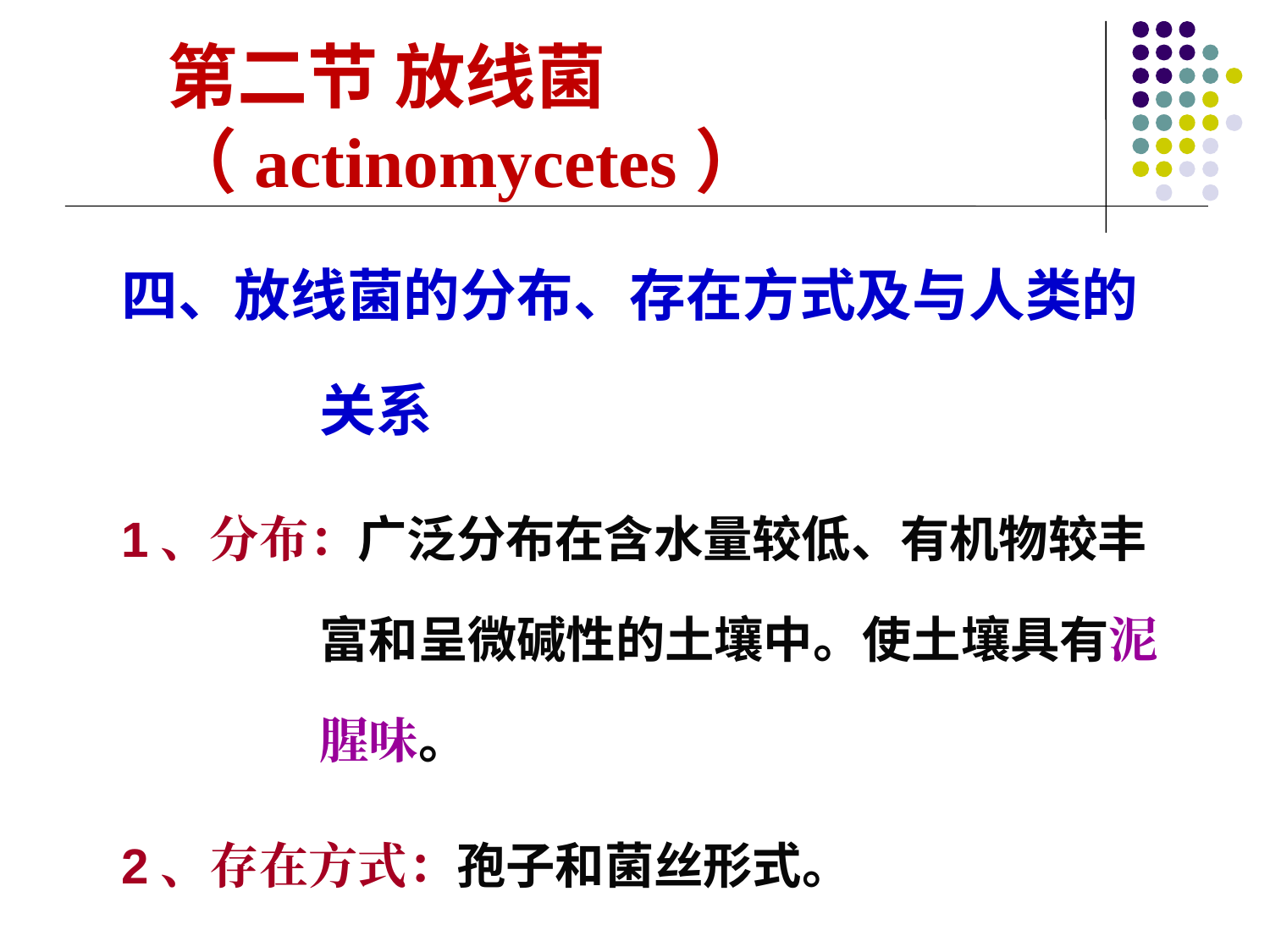

第二节 放线菌（actinomycetes）
四、放线菌的分布、存在方式及与人类的关系
1、分布：广泛分布在含水量较低、有机物较丰富和呈微碱性的土壤中。使土壤具有泥腥味。
2、存在方式：孢子和菌丝形式。